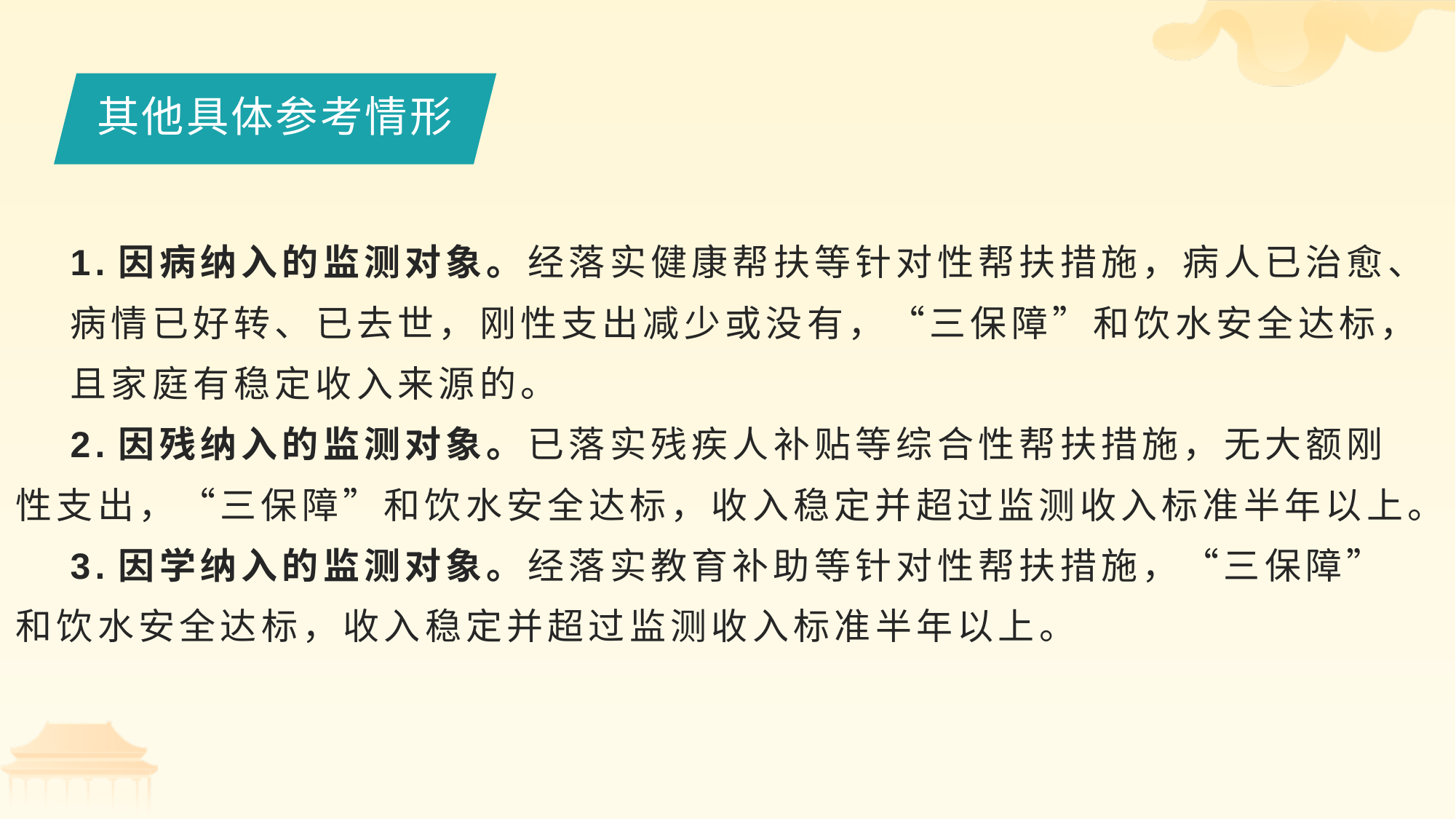

1.因病纳入的监测对象。经落实健康帮扶等针对性帮扶措施，病人已治愈、病情已好转、已去世，刚性支出减少或没有，“三保障”和饮水安全达标，且家庭有稳定收入来源的。
2.因残纳入的监测对象。已落实残疾人补贴等综合性帮扶措施，无大额刚性支出，“三保障”和饮水安全达标，收入稳定并超过监测收入标准半年以上。
3.因学纳入的监测对象。经落实教育补助等针对性帮扶措施，“三保障”和饮水安全达标，收入稳定并超过监测收入标准半年以上。

其他具体参考情形